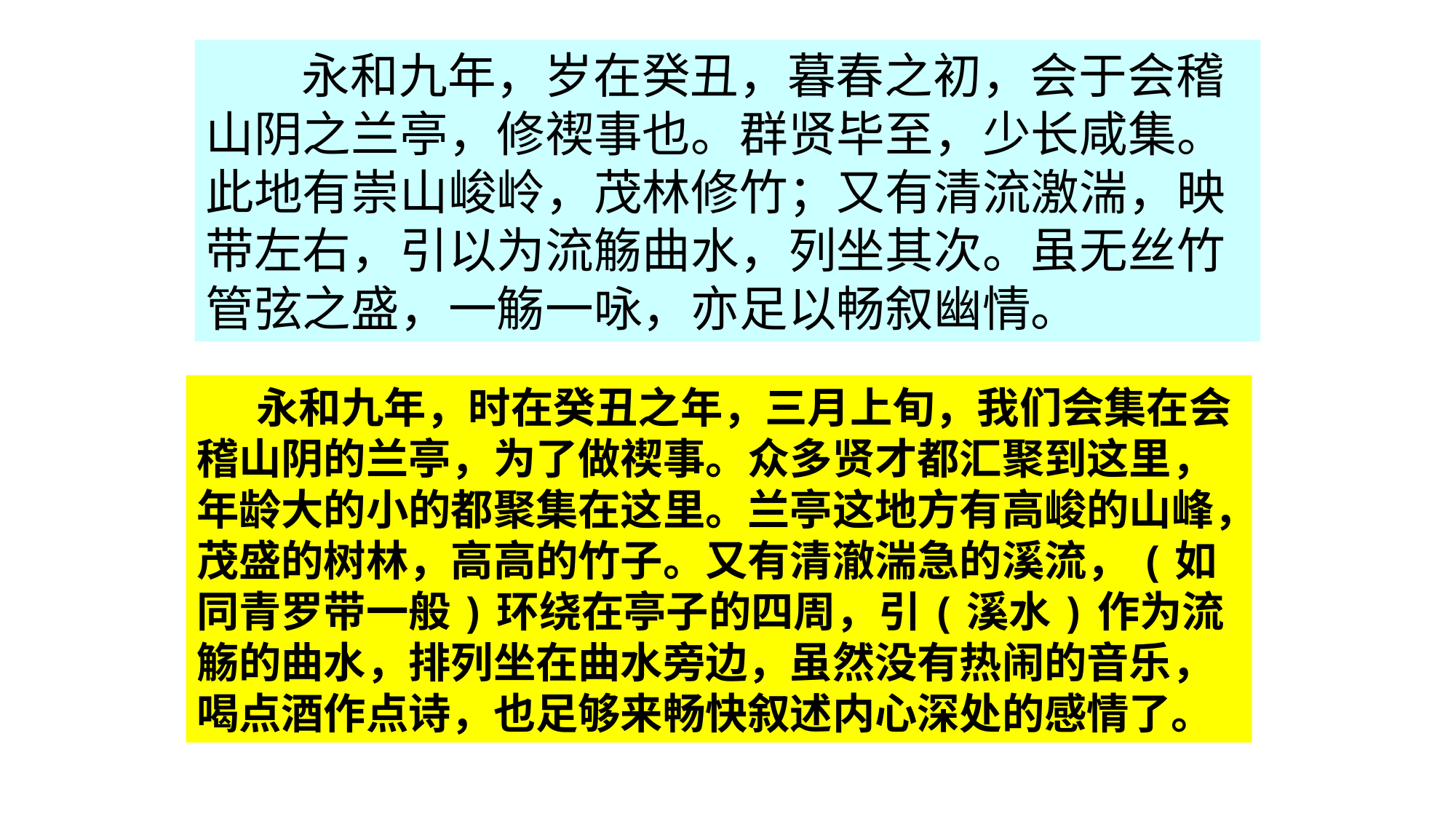

永和九年，岁在癸丑，暮春之初，会于会稽山阴之兰亭，修禊事也。群贤毕至，少长咸集。此地有崇山峻岭，茂林修竹；又有清流激湍，映带左右，引以为流觞曲水，列坐其次。虽无丝竹管弦之盛，一觞一咏，亦足以畅叙幽情。
  永和九年，时在癸丑之年，三月上旬，我们会集在会稽山阴的兰亭，为了做禊事。众多贤才都汇聚到这里，年龄大的小的都聚集在这里。兰亭这地方有高峻的山峰，茂盛的树林，高高的竹子。又有清澈湍急的溪流，(如同青罗带一般)环绕在亭子的四周，引(溪水)作为流觞的曲水，排列坐在曲水旁边，虽然没有热闹的音乐，喝点酒作点诗，也足够来畅快叙述内心深处的感情了。